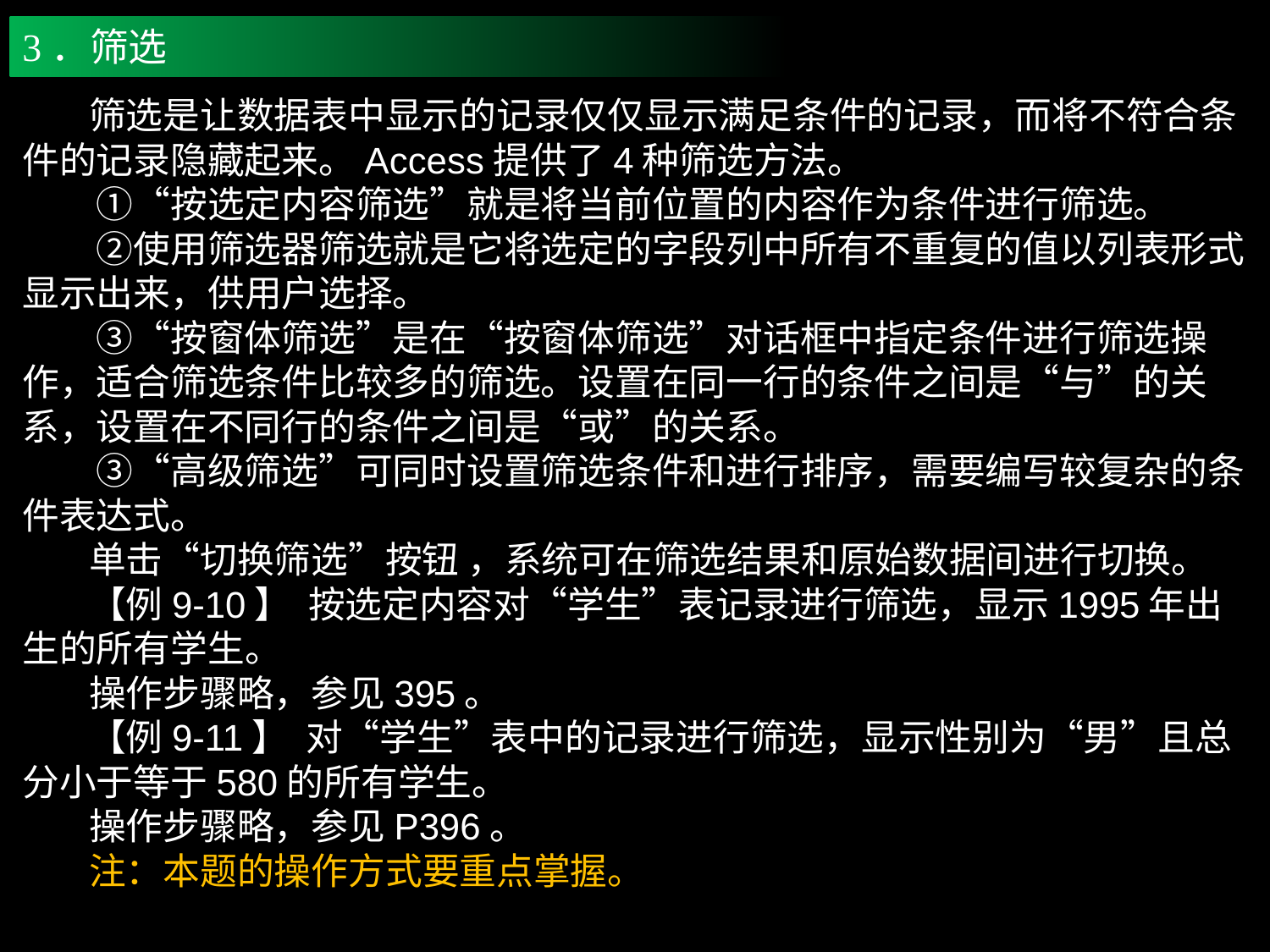

3．筛选
       筛选是让数据表中显示的记录仅仅显示满足条件的记录，而将不符合条件的记录隐藏起来。Access提供了4种筛选方法。
　　①“按选定内容筛选”就是将当前位置的内容作为条件进行筛选。
　　②使用筛选器筛选就是它将选定的字段列中所有不重复的值以列表形式显示出来，供用户选择。
　　③“按窗体筛选”是在“按窗体筛选”对话框中指定条件进行筛选操作，适合筛选条件比较多的筛选。设置在同一行的条件之间是“与”的关系，设置在不同行的条件之间是“或”的关系。
　　③“高级筛选”可同时设置筛选条件和进行排序，需要编写较复杂的条件表达式。
       单击“切换筛选”按钮 ，系统可在筛选结果和原始数据间进行切换。
       【例9-10】  按选定内容对“学生”表记录进行筛选，显示1995年出生的所有学生。
       操作步骤略，参见395。
       【例9-11】  对“学生”表中的记录进行筛选，显示性别为“男”且总分小于等于580的所有学生。
       操作步骤略，参见P396。
       注：本题的操作方式要重点掌握。